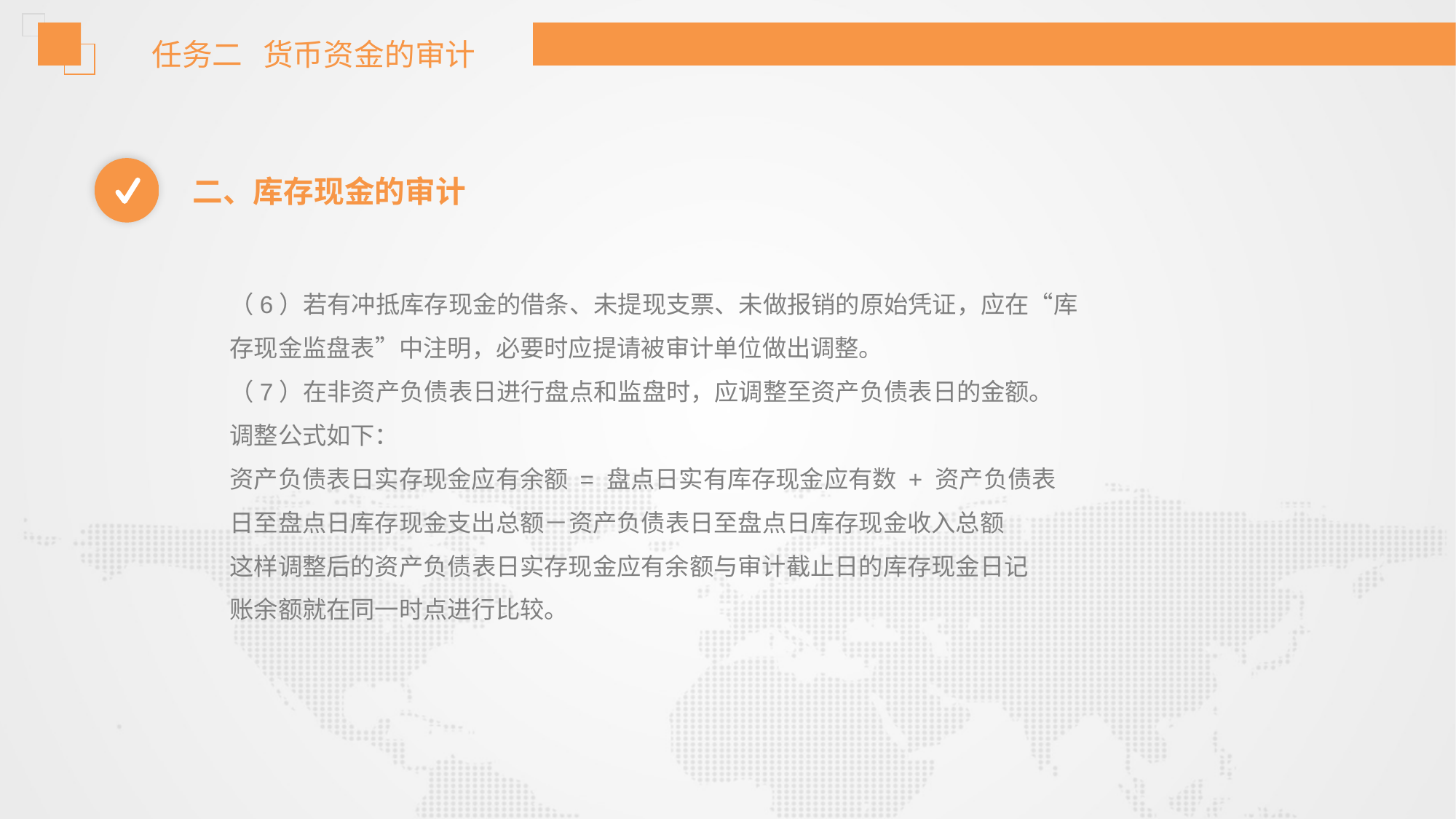

任务二   货币资金的审计

二、库存现金的审计
（6）若有冲抵库存现金的借条、未提现支票、未做报销的原始凭证，应在“库
存现金监盘表”中注明，必要时应提请被审计单位做出调整。
（7）在非资产负债表日进行盘点和监盘时，应调整至资产负债表日的金额。
调整公式如下：
资产负债表日实存现金应有余额 = 盘点日实有库存现金应有数 + 资产负债表
日至盘点日库存现金支出总额－资产负债表日至盘点日库存现金收入总额
这样调整后的资产负债表日实存现金应有余额与审计截止日的库存现金日记
账余额就在同一时点进行比较。